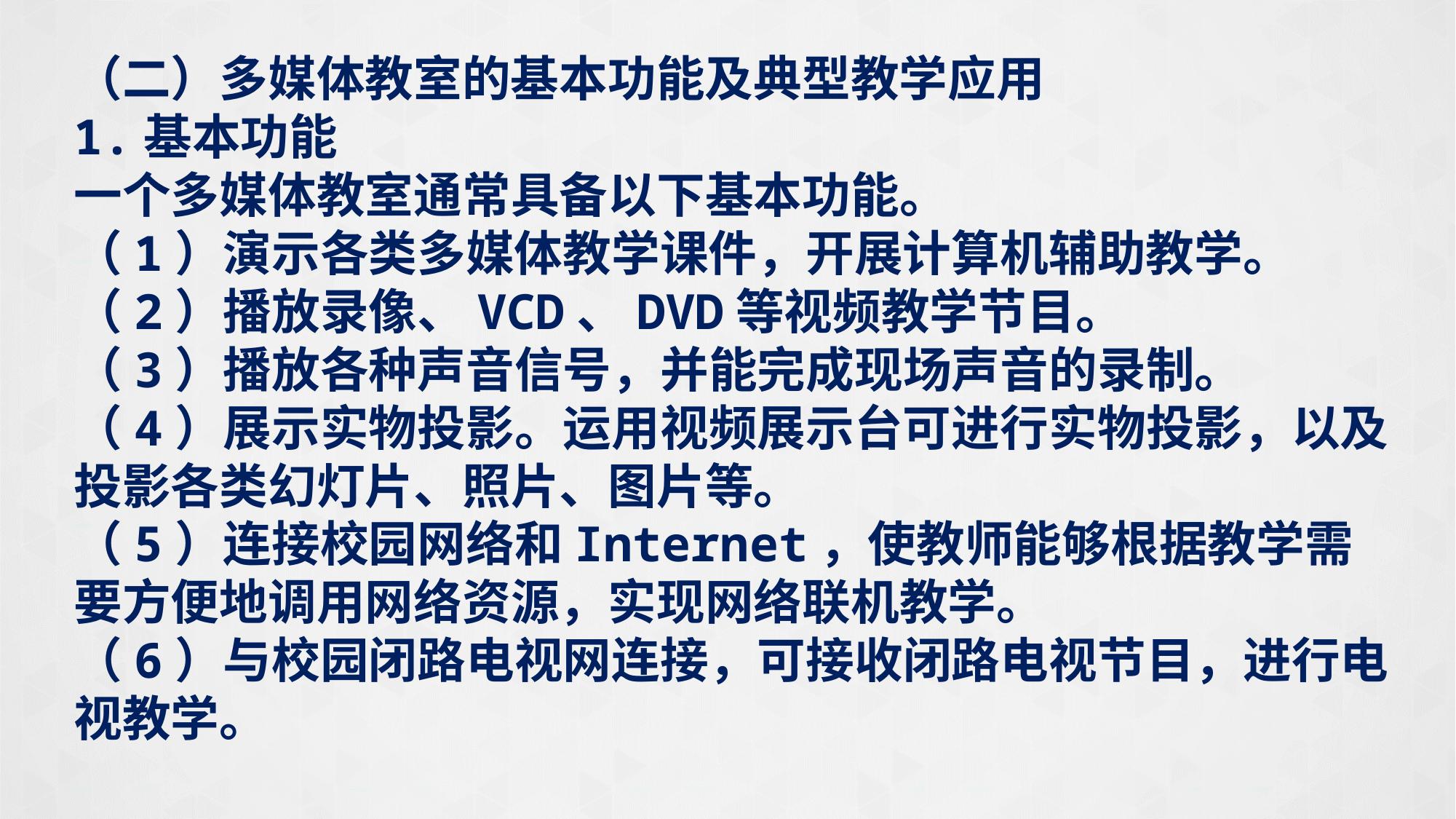

（二）多媒体教室的基本功能及典型教学应用
1.基本功能
一个多媒体教室通常具备以下基本功能。
（1）演示各类多媒体教学课件，开展计算机辅助教学。
（2）播放录像、VCD、DVD等视频教学节目。
（3）播放各种声音信号，并能完成现场声音的录制。
（4）展示实物投影。运用视频展示台可进行实物投影，以及投影各类幻灯片、照片、图片等。
（5）连接校园网络和Internet，使教师能够根据教学需要方便地调用网络资源，实现网络联机教学。
（6）与校园闭路电视网连接，可接收闭路电视节目，进行电视教学。